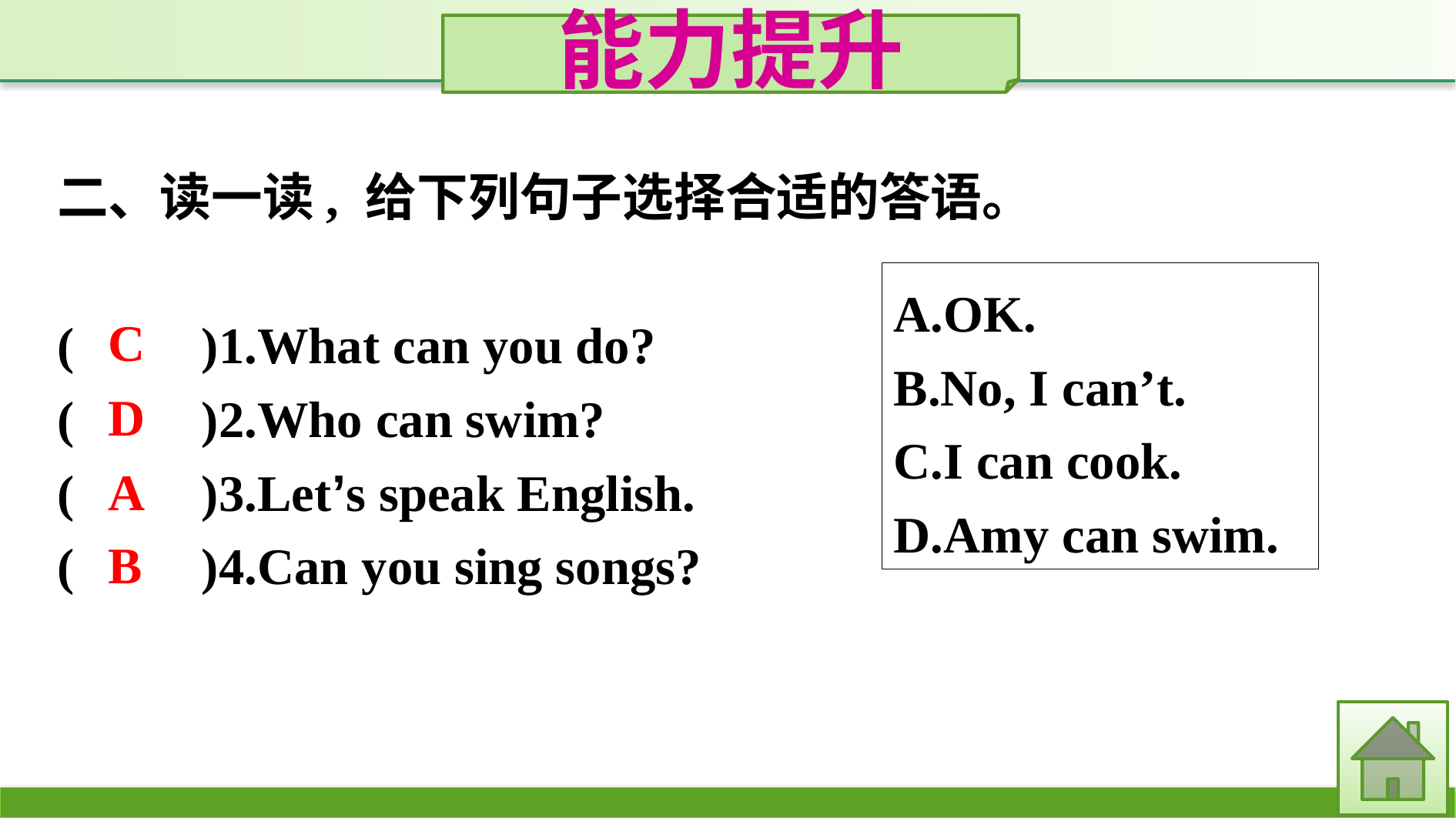

能力提升
二、读一读, 给下列句子选择合适的答语。

(　　)1.What can you do?
(　　)2.Who can swim?
(　　)3.Let’s speak English.
(　　)4.Can you sing songs?
A.OK.
B.No, I can’t.
C.I can cook.
D.Amy can swim.
C
D
A
B